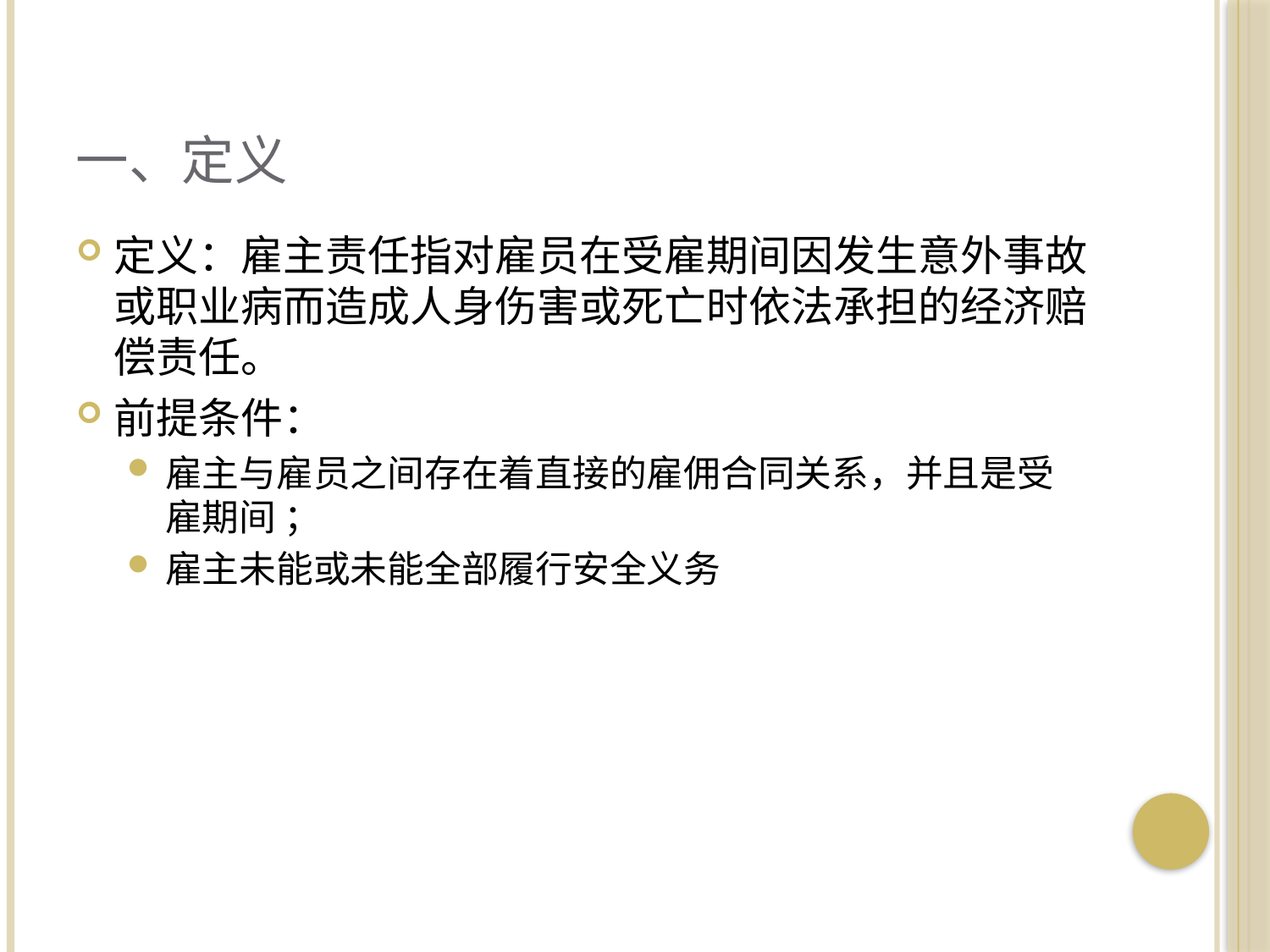

# 一、定义
定义：雇主责任指对雇员在受雇期间因发生意外事故或职业病而造成人身伤害或死亡时依法承担的经济赔偿责任。
前提条件：
雇主与雇员之间存在着直接的雇佣合同关系，并且是受雇期间 ；
雇主未能或未能全部履行安全义务